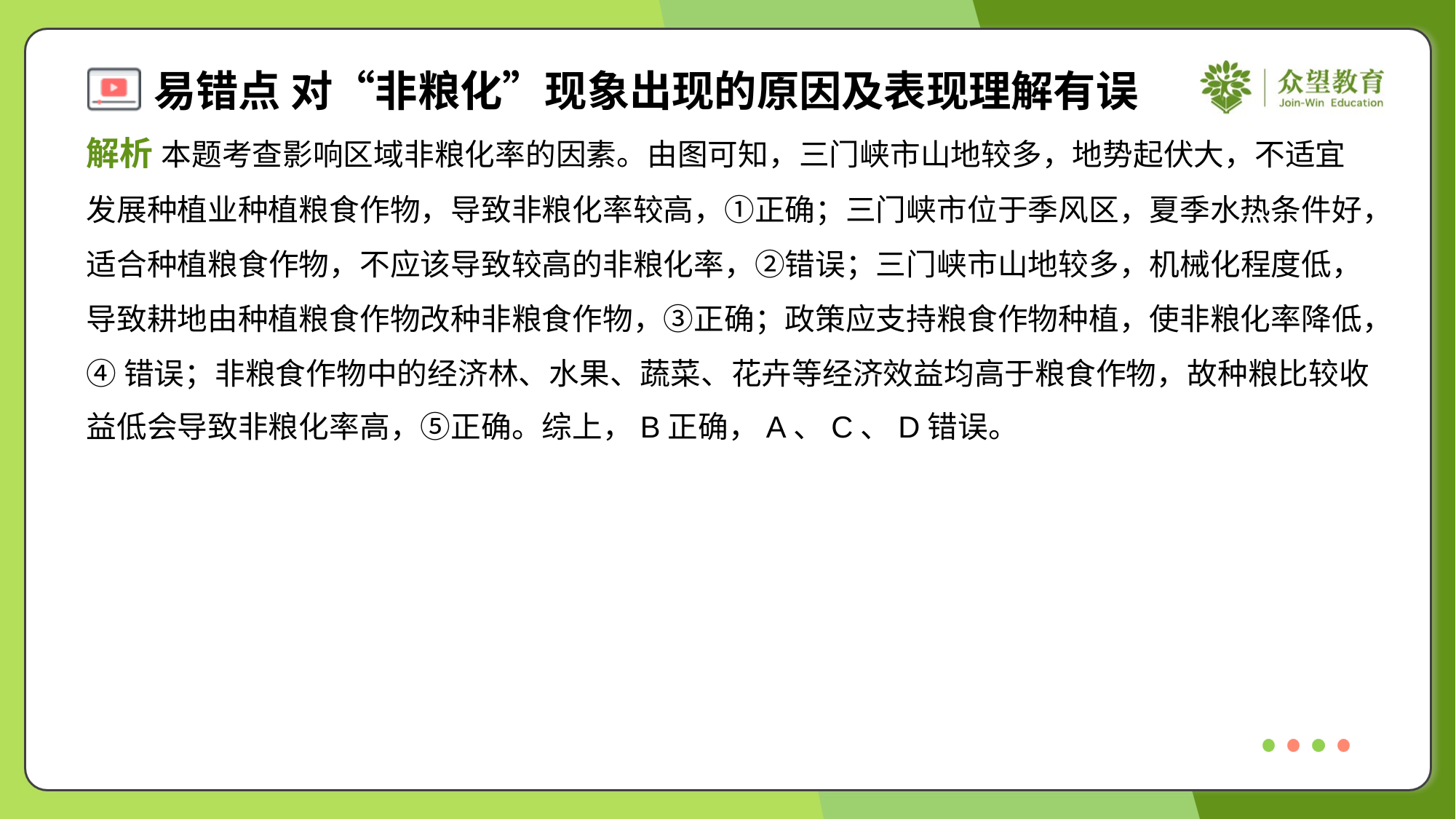

解析 本题考查影响区域非粮化率的因素。由图可知，三门峡市山地较多，地势起伏大，不适宜
发展种植业种植粮食作物，导致非粮化率较高，①正确；三门峡市位于季风区，夏季水热条件好，
适合种植粮食作物，不应该导致较高的非粮化率，②错误；三门峡市山地较多，机械化程度低，
导致耕地由种植粮食作物改种非粮食作物，③正确；政策应支持粮食作物种植，使非粮化率降低，
④错误；非粮食作物中的经济林、水果、蔬菜、花卉等经济效益均高于粮食作物，故种粮比较收
益低会导致非粮化率高，⑤正确。综上，B正确，A、C、D错误。